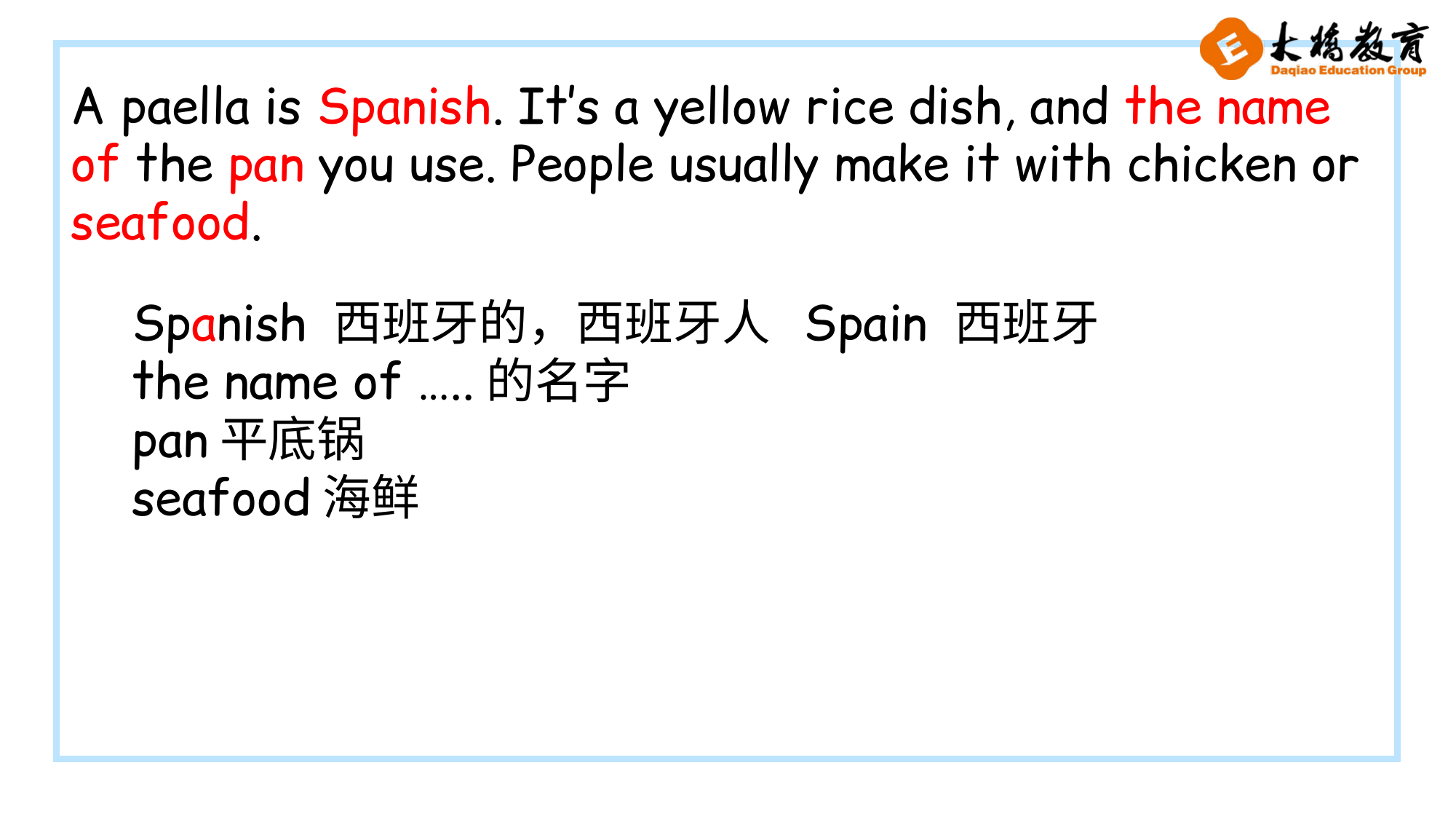

A paella is Spanish. It’s a yellow rice dish, and the name of the pan you use. People usually make it with chicken or seafood.
Spanish 西班牙的，西班牙人  Spain 西班牙
the name of …..的名字
pan平底锅
seafood海鲜